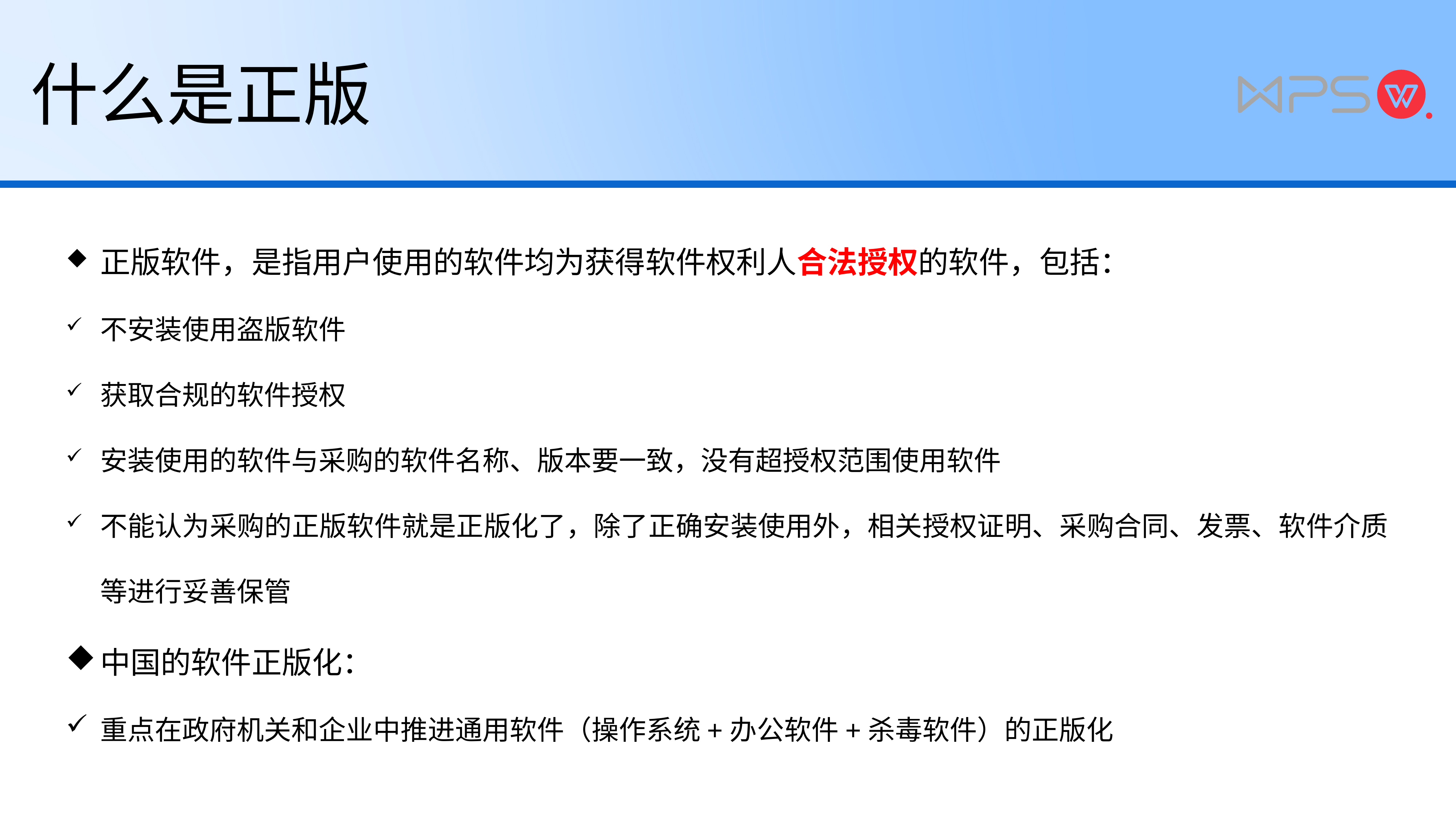

什么是正版
正版软件，是指用户使用的软件均为获得软件权利人合法授权的软件，包括：
不安装使用盗版软件
获取合规的软件授权
安装使用的软件与采购的软件名称、版本要一致，没有超授权范围使用软件
不能认为采购的正版软件就是正版化了，除了正确安装使用外，相关授权证明、采购合同、发票、软件介质等进行妥善保管
中国的软件正版化：
重点在政府机关和企业中推进通用软件（操作系统+办公软件+杀毒软件）的正版化